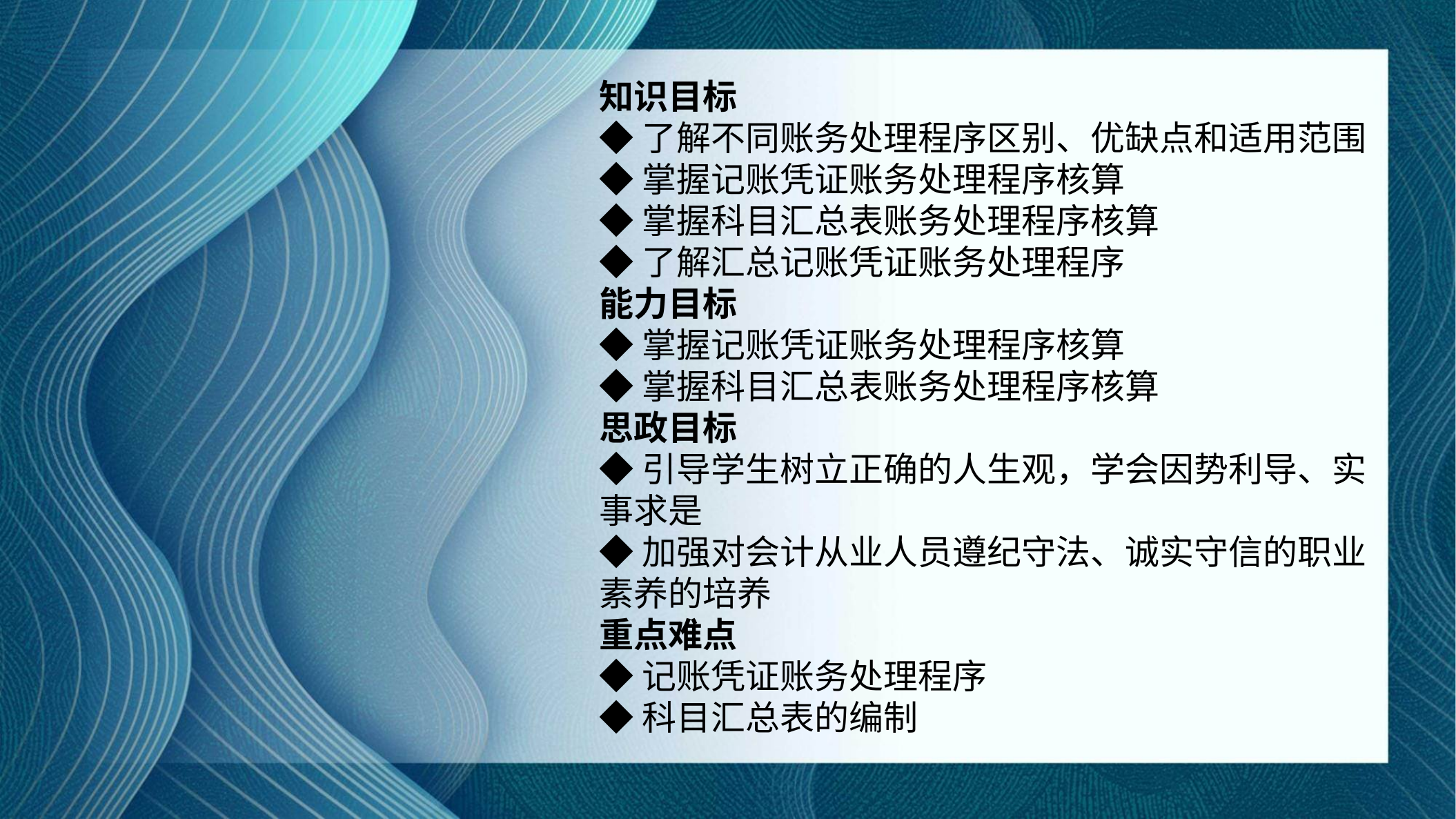

知识目标
◆了解不同账务处理程序区别、优缺点和适用范围
◆掌握记账凭证账务处理程序核算
◆掌握科目汇总表账务处理程序核算
◆了解汇总记账凭证账务处理程序
能力目标
◆掌握记账凭证账务处理程序核算
◆掌握科目汇总表账务处理程序核算
思政目标
◆引导学生树立正确的人生观，学会因势利导、实事求是
◆加强对会计从业人员遵纪守法、诚实守信的职业素养的培养
重点难点
◆记账凭证账务处理程序
◆科目汇总表的编制